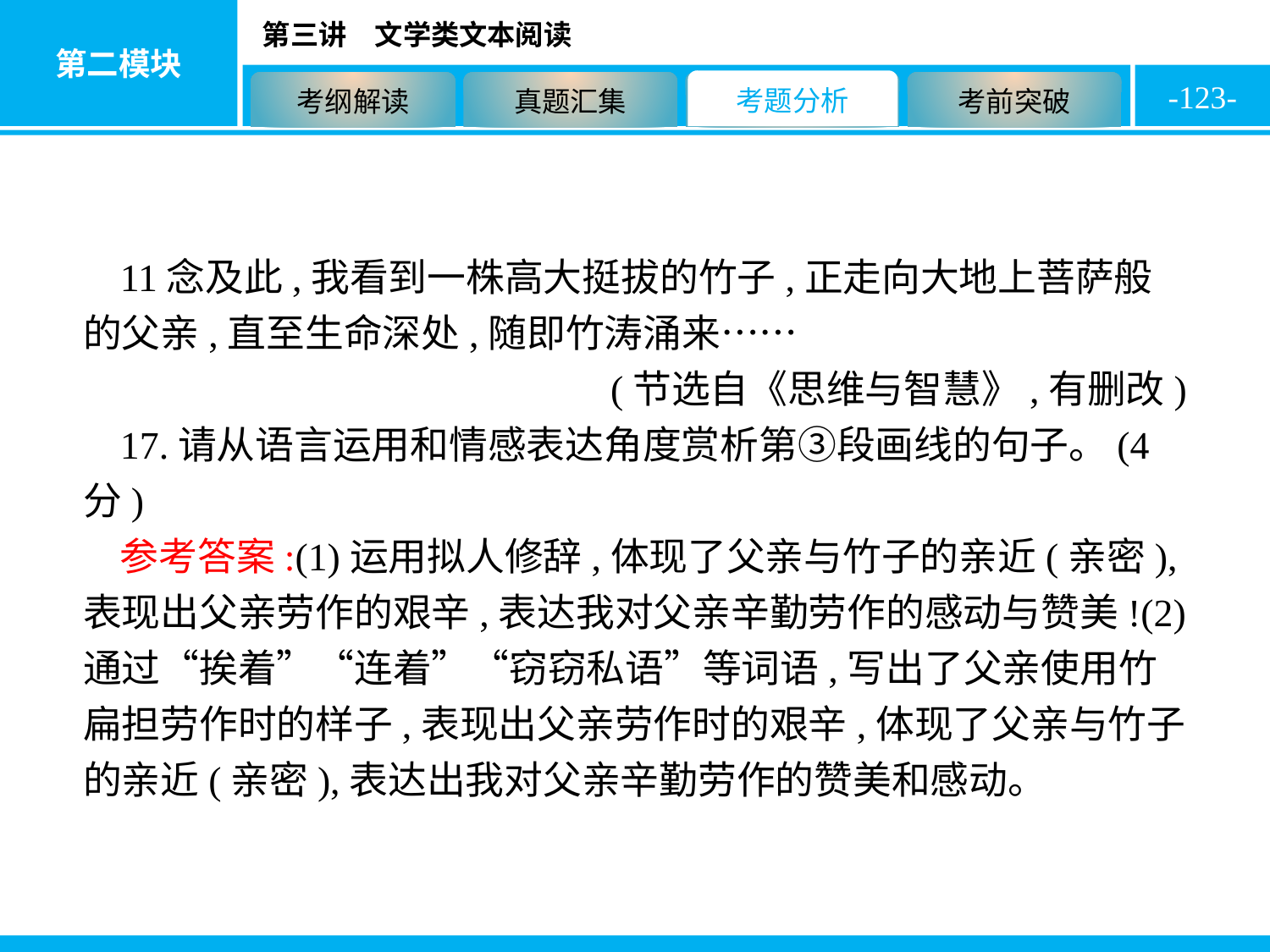

-123-
11念及此,我看到一株高大挺拔的竹子,正走向大地上菩萨般的父亲,直至生命深处,随即竹涛涌来……
(节选自《思维与智慧》,有删改)
17.请从语言运用和情感表达角度赏析第③段画线的句子。(4分)
参考答案:(1)运用拟人修辞,体现了父亲与竹子的亲近(亲密),表现出父亲劳作的艰辛,表达我对父亲辛勤劳作的感动与赞美!(2)通过“挨着”“连着”“窃窃私语”等词语,写出了父亲使用竹扁担劳作时的样子,表现出父亲劳作时的艰辛,体现了父亲与竹子的亲近(亲密),表达出我对父亲辛勤劳作的赞美和感动。